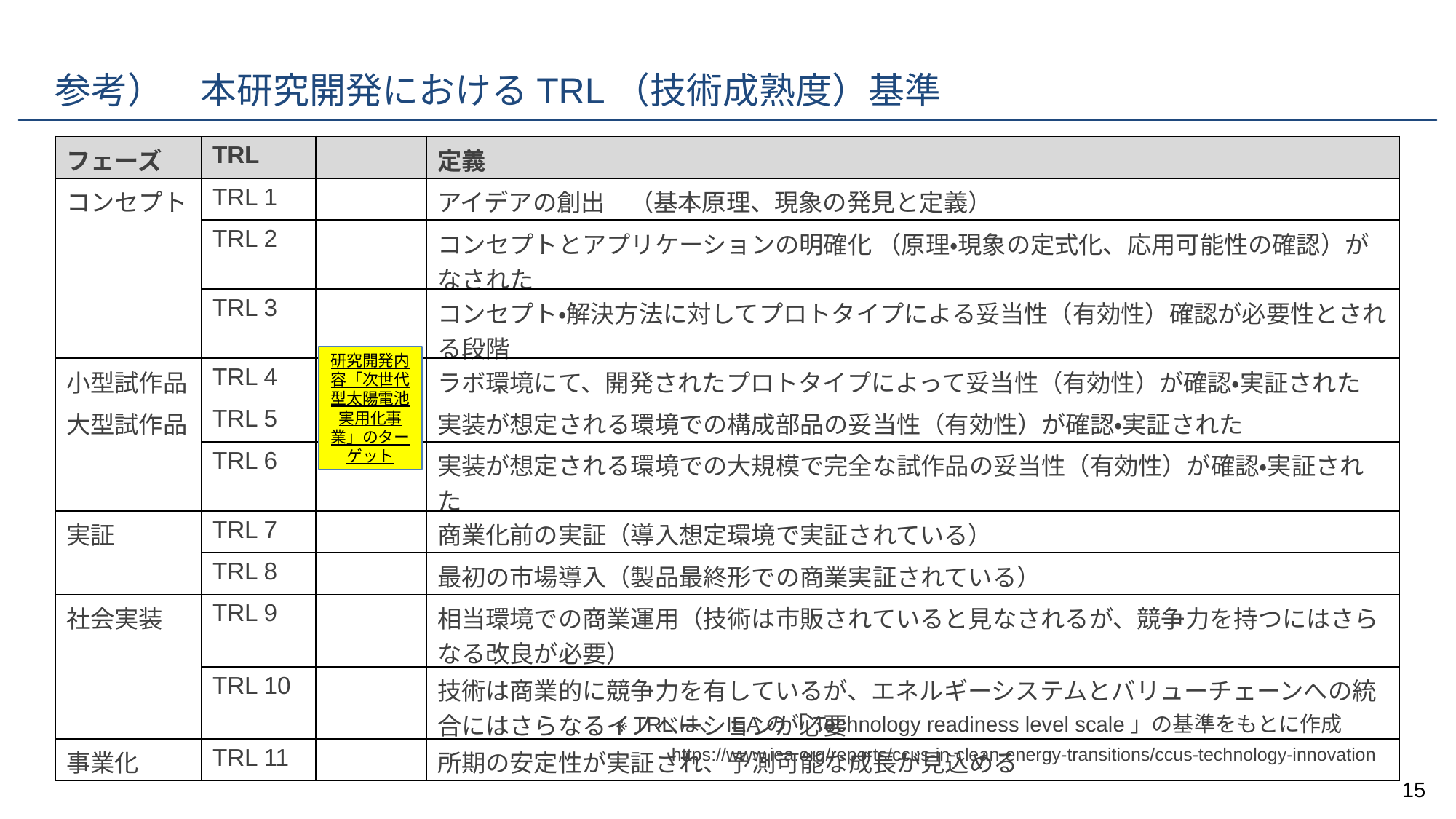

# 参考）　本研究開発におけるTRL（技術成熟度）基準
| フェーズ | TRL |  | 定義 |
| --- | --- | --- | --- |
| コンセプト | TRL 1 |  | アイデアの創出　（基本原理、現象の発見と定義） |
|  | TRL 2 |  | コンセプトとアプリケーションの明確化 （原理・現象の定式化、応用可能性の確認）がなされた |
|  | TRL 3 |  | コンセプト・解決方法に対してプロトタイプによる妥当性（有効性）確認が必要性とされる段階 |
| 小型試作品 | TRL 4 |  | ラボ環境にて、開発されたプロトタイプによって妥当性（有効性）が確認・実証された |
| 大型試作品 | TRL 5 |  | 実装が想定される環境での構成部品の妥当性（有効性）が確認・実証された |
|  | TRL 6 |  | 実装が想定される環境での大規模で完全な試作品の妥当性（有効性）が確認・実証された |
| 実証 | TRL 7 |  | 商業化前の実証（導入想定環境で実証されている） |
|  | TRL 8 |  | 最初の市場導入（製品最終形での商業実証されている） |
| 社会実装 | TRL 9 |  | 相当環境での商業運用（技術は市販されていると見なされるが、競争力を持つにはさらなる改良が必要） |
|  | TRL 10 |  | 技術は商業的に競争力を有しているが、エネルギーシステムとバリューチェーンへの統合にはさらなるイノベーションが必要 |
| 事業化 | TRL 11 |  | 所期の安定性が実証され、予測可能な成長が見込める |
研究開発内容「次世代型太陽電池実用化事業」のターゲット
※TRLは、IEAの「Technology readiness level scale」の基準をもとに作成
https://www.iea.org/reports/ccus-in-clean-energy-transitions/ccus-technology-innovation